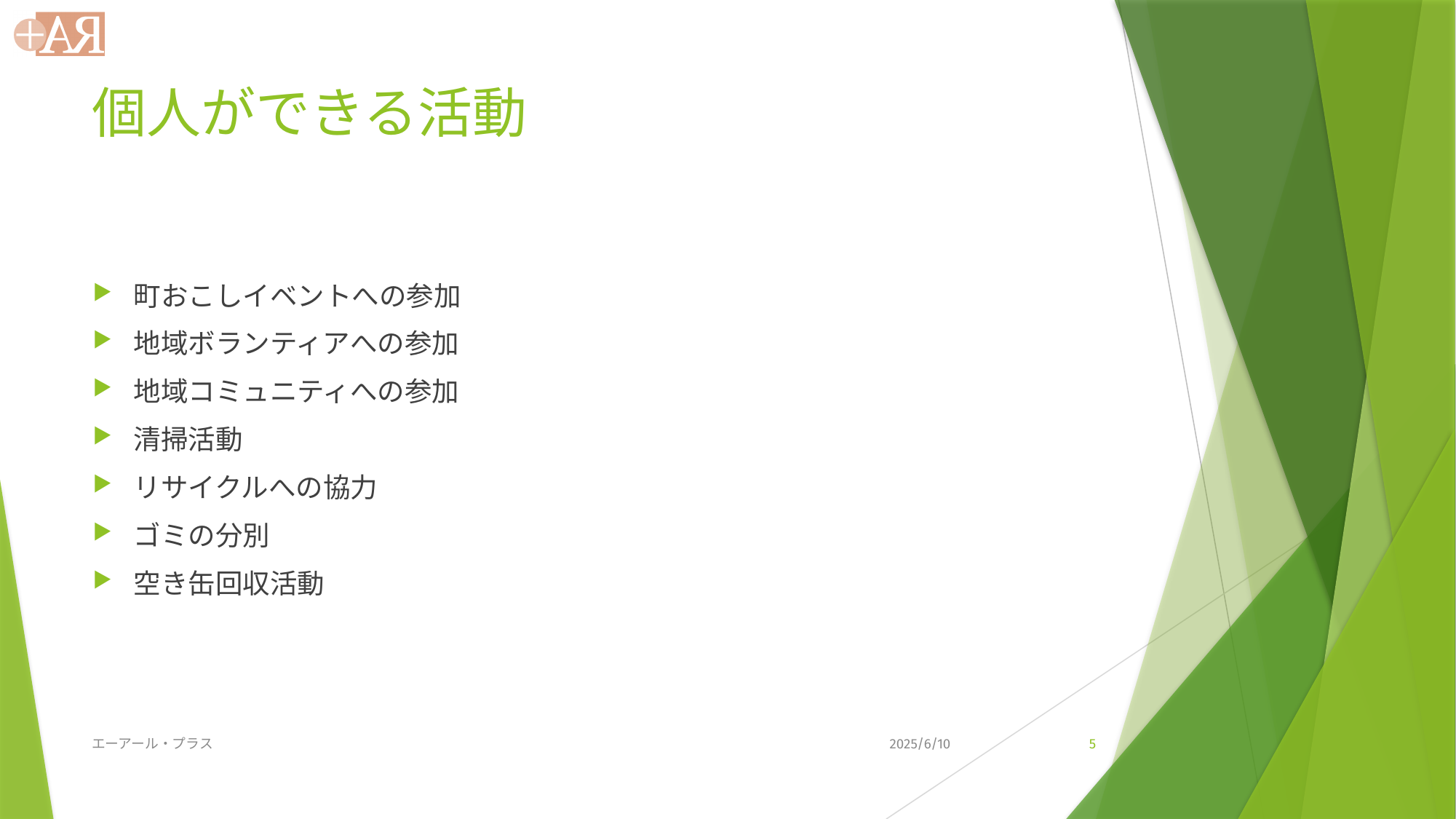

# 個人ができる活動
町おこしイベントへの参加
地域ボランティアへの参加
地域コミュニティへの参加
清掃活動
リサイクルへの協力
ゴミの分別
空き缶回収活動
エーアール・プラス
2025/6/10
5